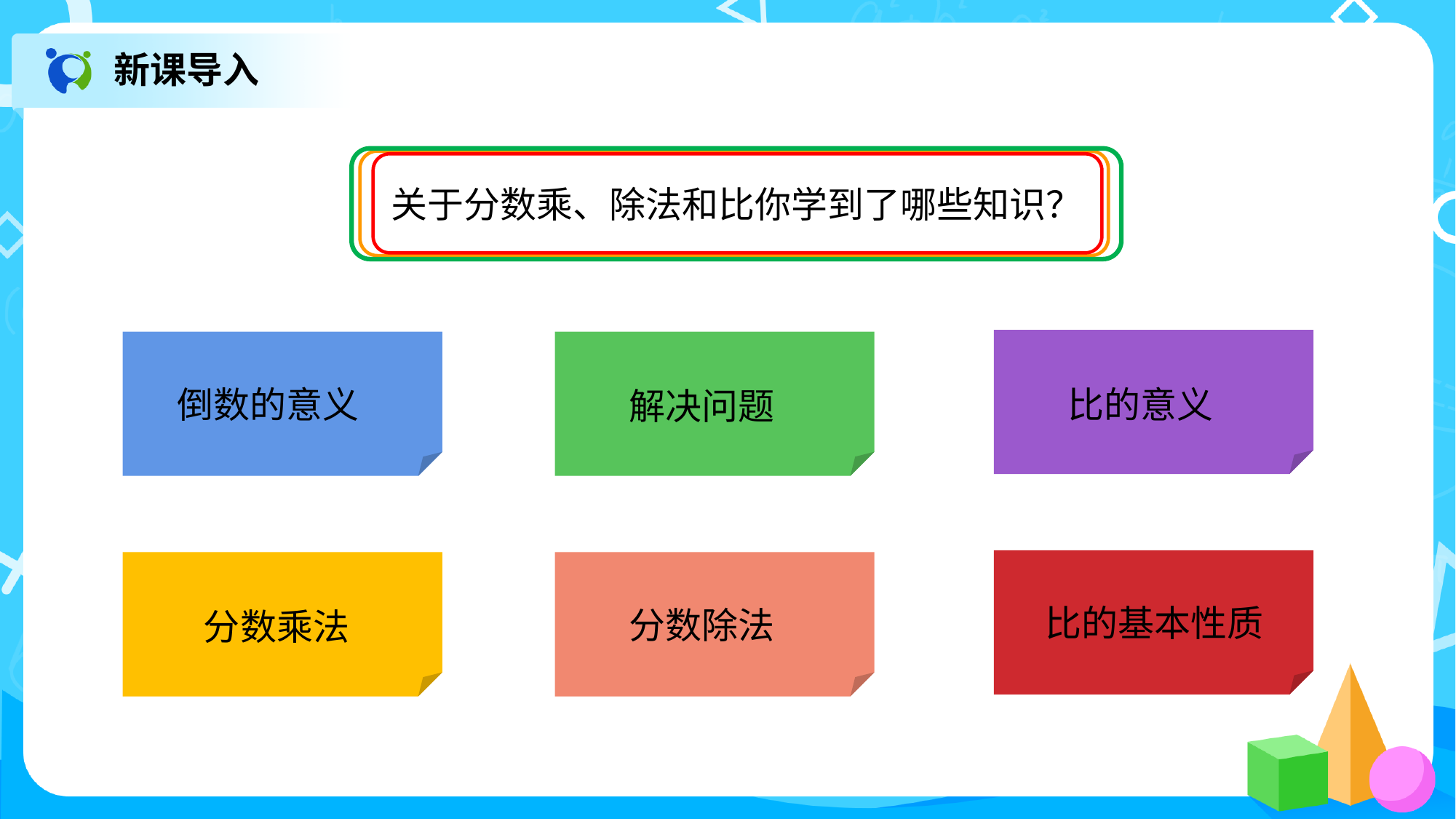

新课导入

关于分数乘、除法和比你学到了哪些知识？

比的意义

倒数的意义

解决问题

比的基本性质

分数乘法

分数除法